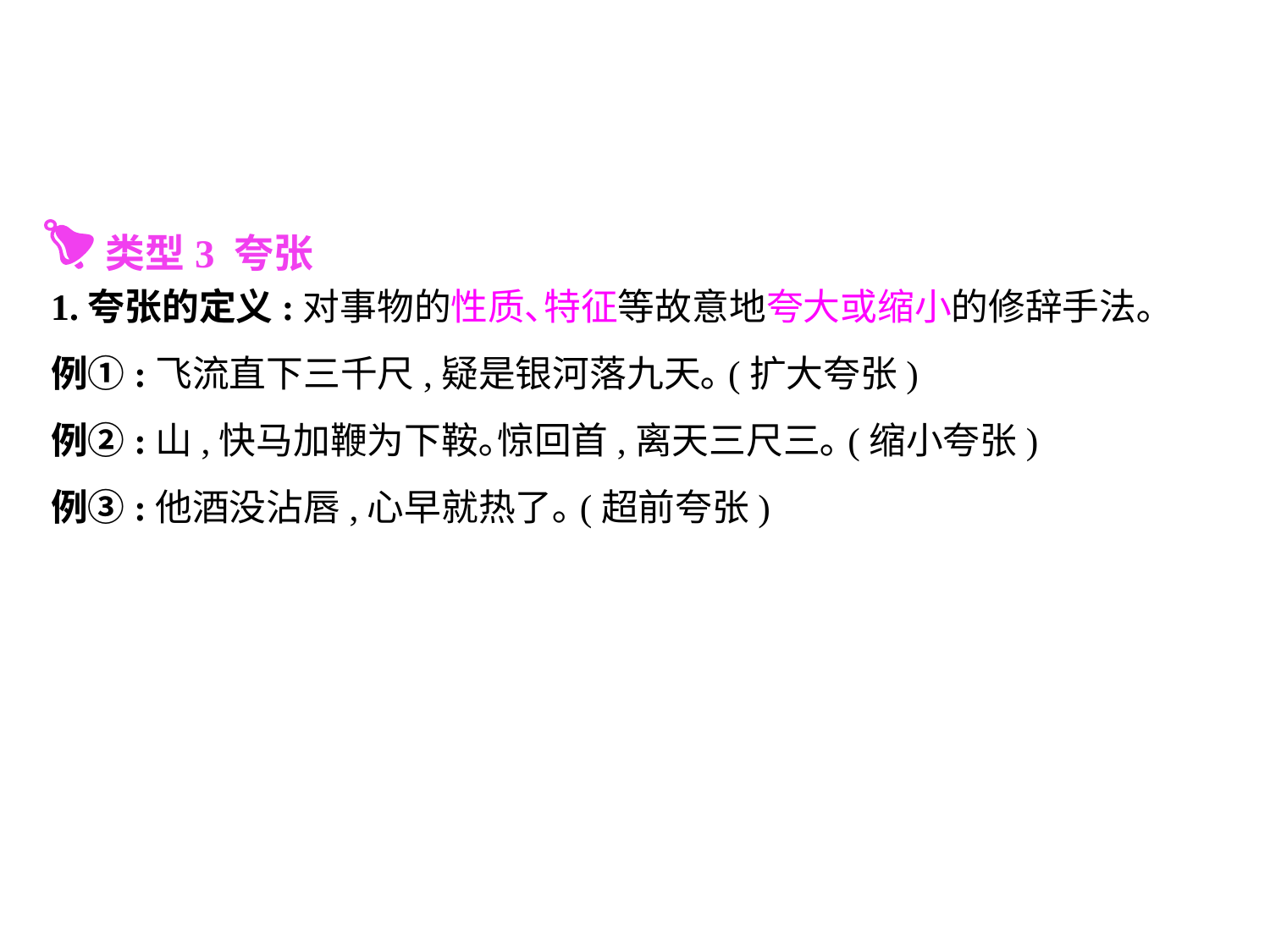

类型3 夸张

1.夸张的定义:对事物的性质､特征等故意地夸大或缩小的修辞手法｡
例①:飞流直下三千尺,疑是银河落九天｡(扩大夸张)
例②:山,快马加鞭为下鞍｡惊回首,离天三尺三｡(缩小夸张)
例③:他酒没沾唇,心早就热了｡(超前夸张)